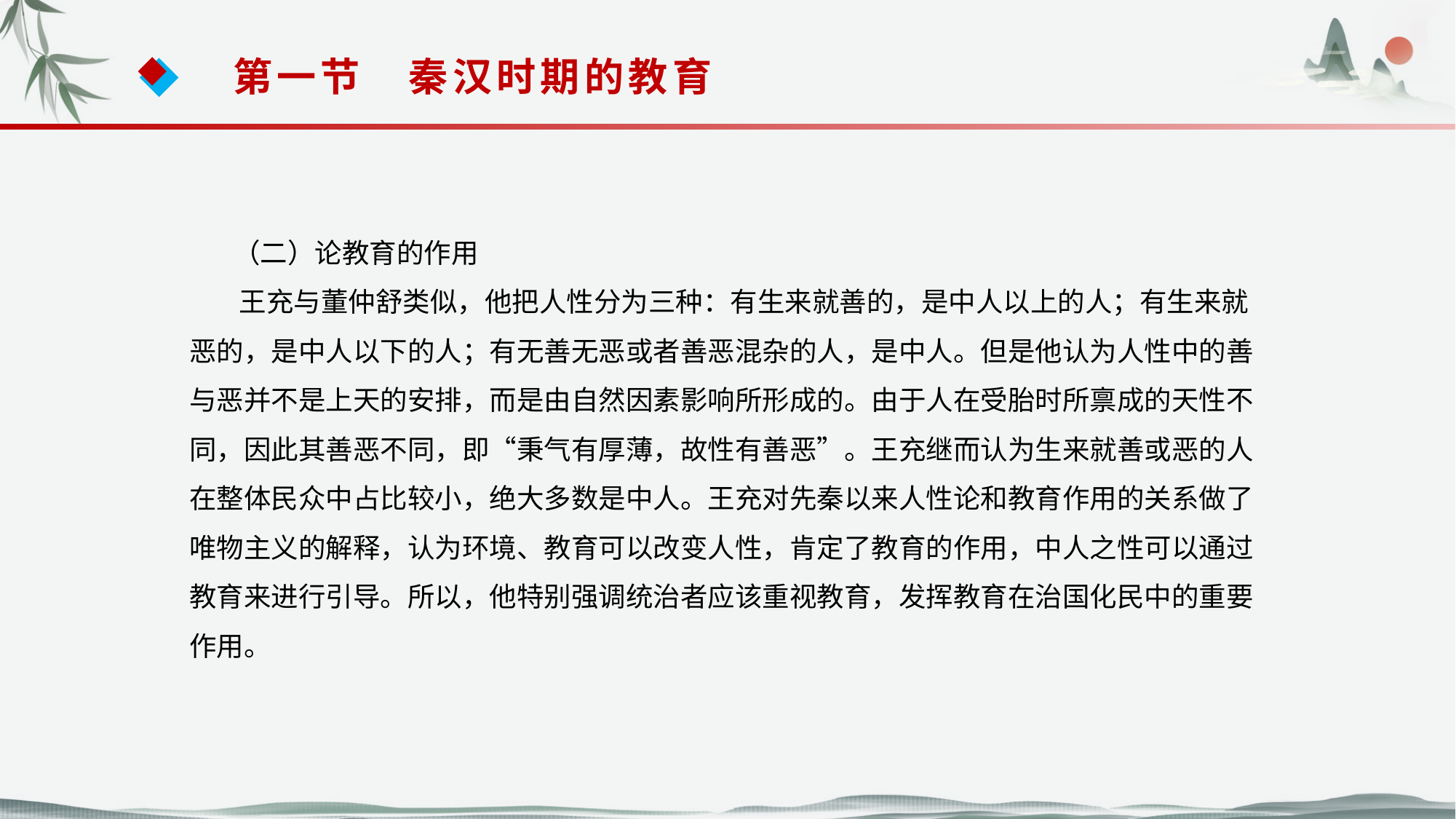

第一节　秦汉时期的教育

      （二）论教育的作用
       王充与董仲舒类似，他把人性分为三种：有生来就善的，是中人以上的人；有生来就恶的，是中人以下的人；有无善无恶或者善恶混杂的人，是中人。但是他认为人性中的善与恶并不是上天的安排，而是由自然因素影响所形成的。由于人在受胎时所禀成的天性不同，因此其善恶不同，即“秉气有厚薄，故性有善恶”。王充继而认为生来就善或恶的人在整体民众中占比较小，绝大多数是中人。王充对先秦以来人性论和教育作用的关系做了唯物主义的解释，认为环境、教育可以改变人性，肯定了教育的作用，中人之性可以通过教育来进行引导。所以，他特别强调统治者应该重视教育，发挥教育在治国化民中的重要作用。